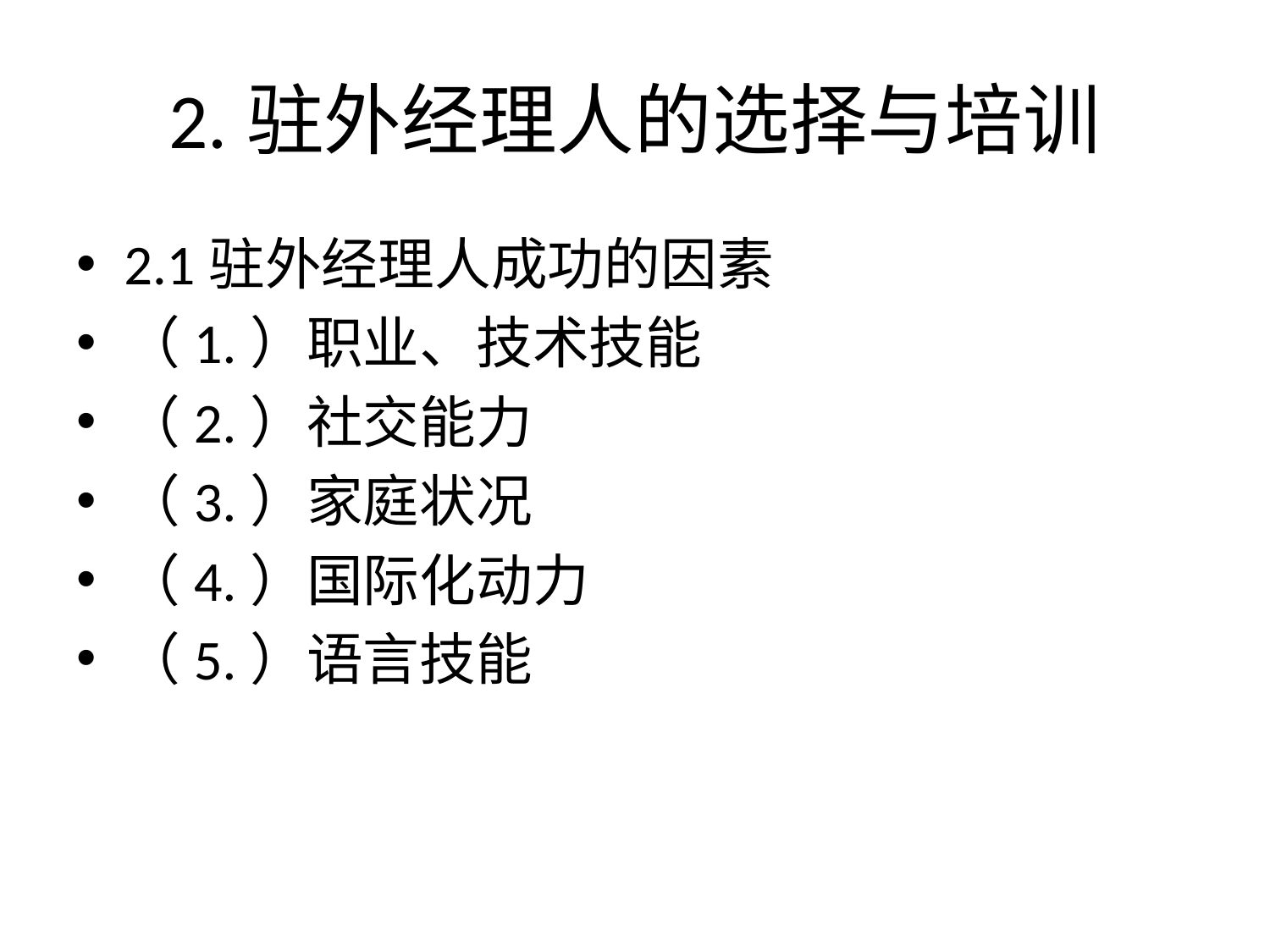

# 2.驻外经理人的选择与培训
2.1驻外经理人成功的因素
（1.）职业、技术技能
（2.）社交能力
（3.）家庭状况
（4.）国际化动力
（5.）语言技能